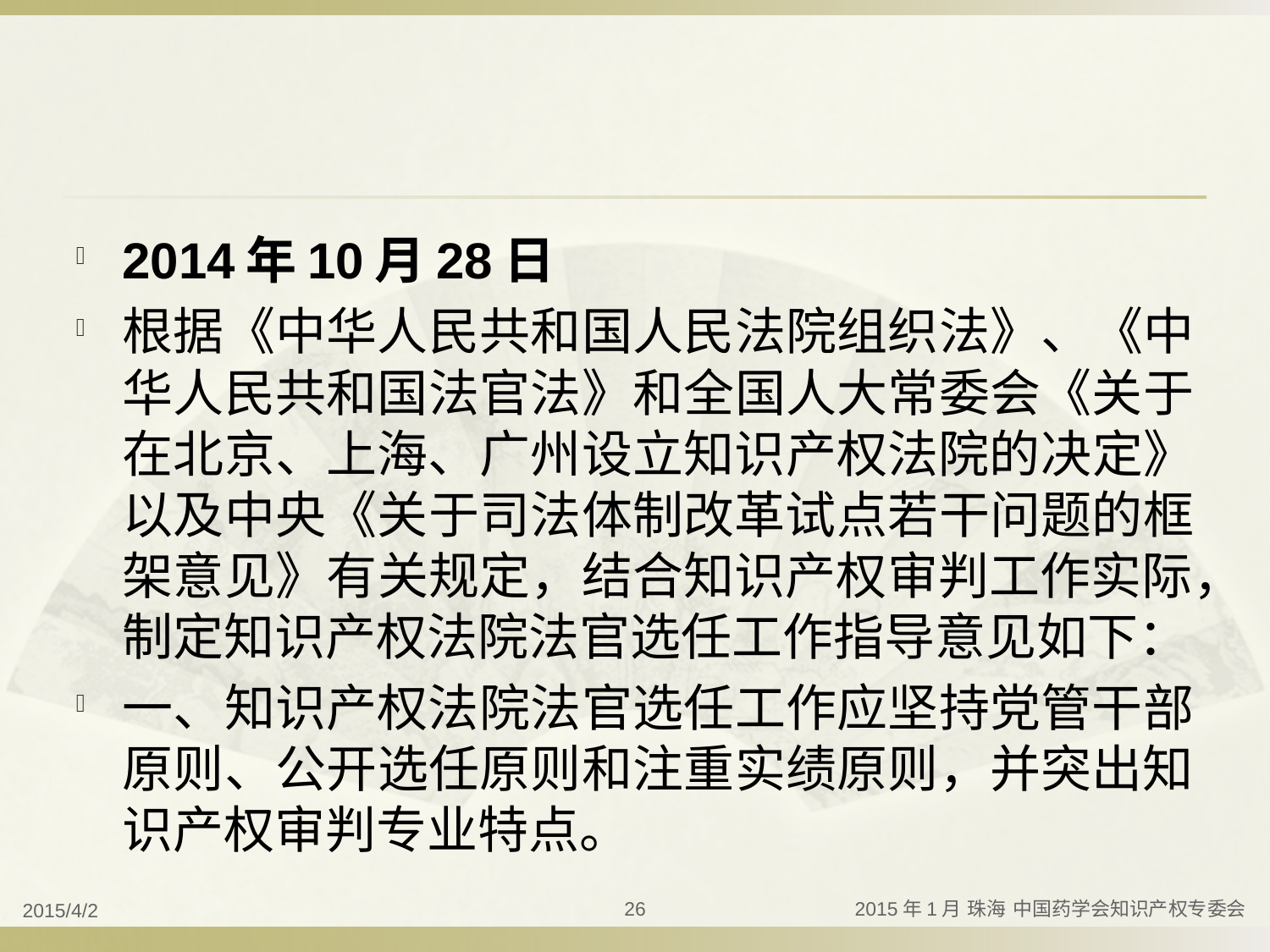

#
2014年10月28日
根据《中华人民共和国人民法院组织法》、《中华人民共和国法官法》和全国人大常委会《关于在北京、上海、广州设立知识产权法院的决定》以及中央《关于司法体制改革试点若干问题的框架意见》有关规定，结合知识产权审判工作实际，制定知识产权法院法官选任工作指导意见如下：
一、知识产权法院法官选任工作应坚持党管干部原则、公开选任原则和注重实绩原则，并突出知识产权审判专业特点。
2015/4/2
26
2015年1月 珠海 中国药学会知识产权专委会